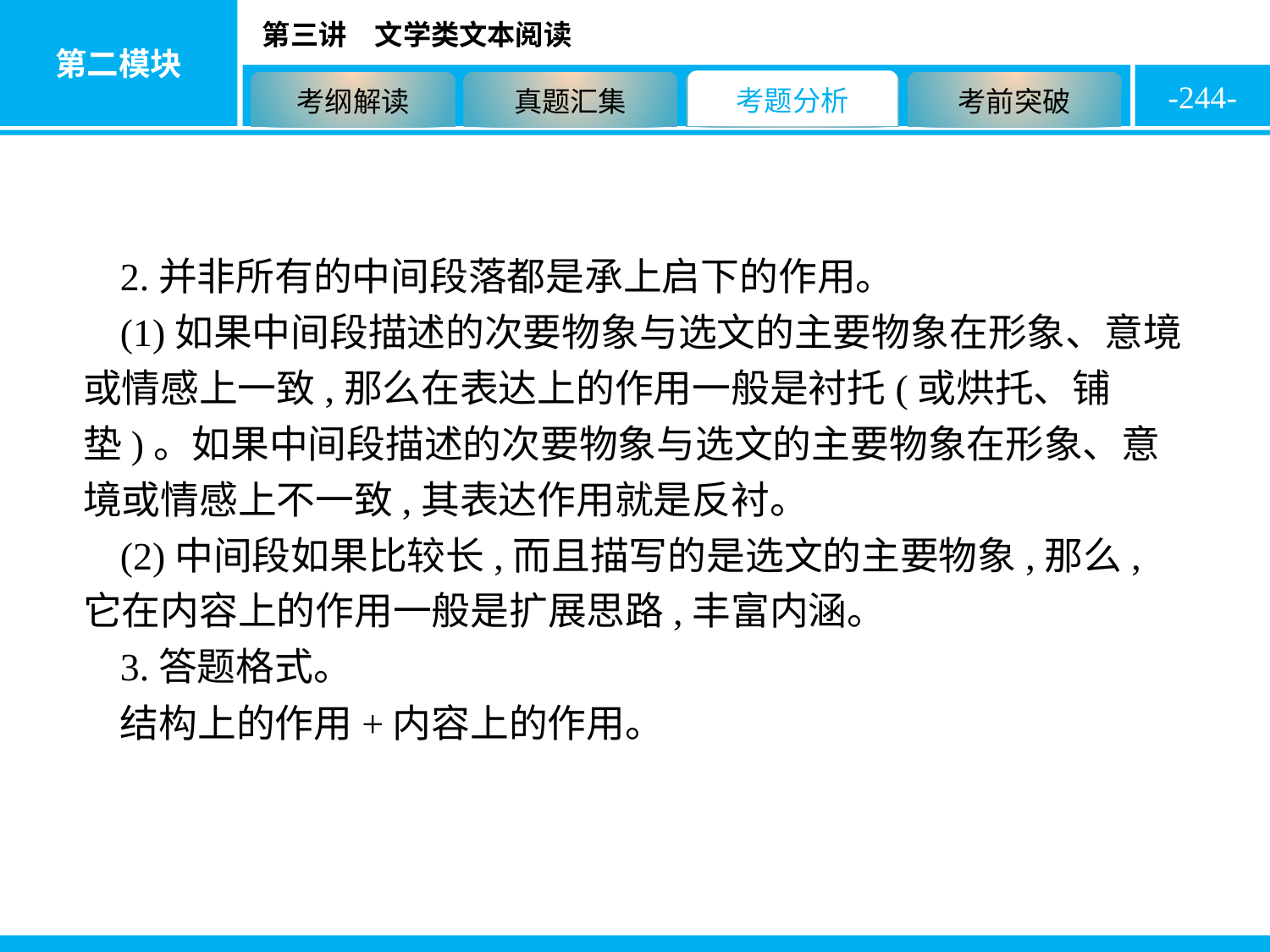

-244-
2.并非所有的中间段落都是承上启下的作用。
(1)如果中间段描述的次要物象与选文的主要物象在形象、意境或情感上一致,那么在表达上的作用一般是衬托(或烘托、铺垫)。如果中间段描述的次要物象与选文的主要物象在形象、意境或情感上不一致,其表达作用就是反衬。
(2)中间段如果比较长,而且描写的是选文的主要物象,那么,它在内容上的作用一般是扩展思路,丰富内涵。
3.答题格式。
结构上的作用+内容上的作用。